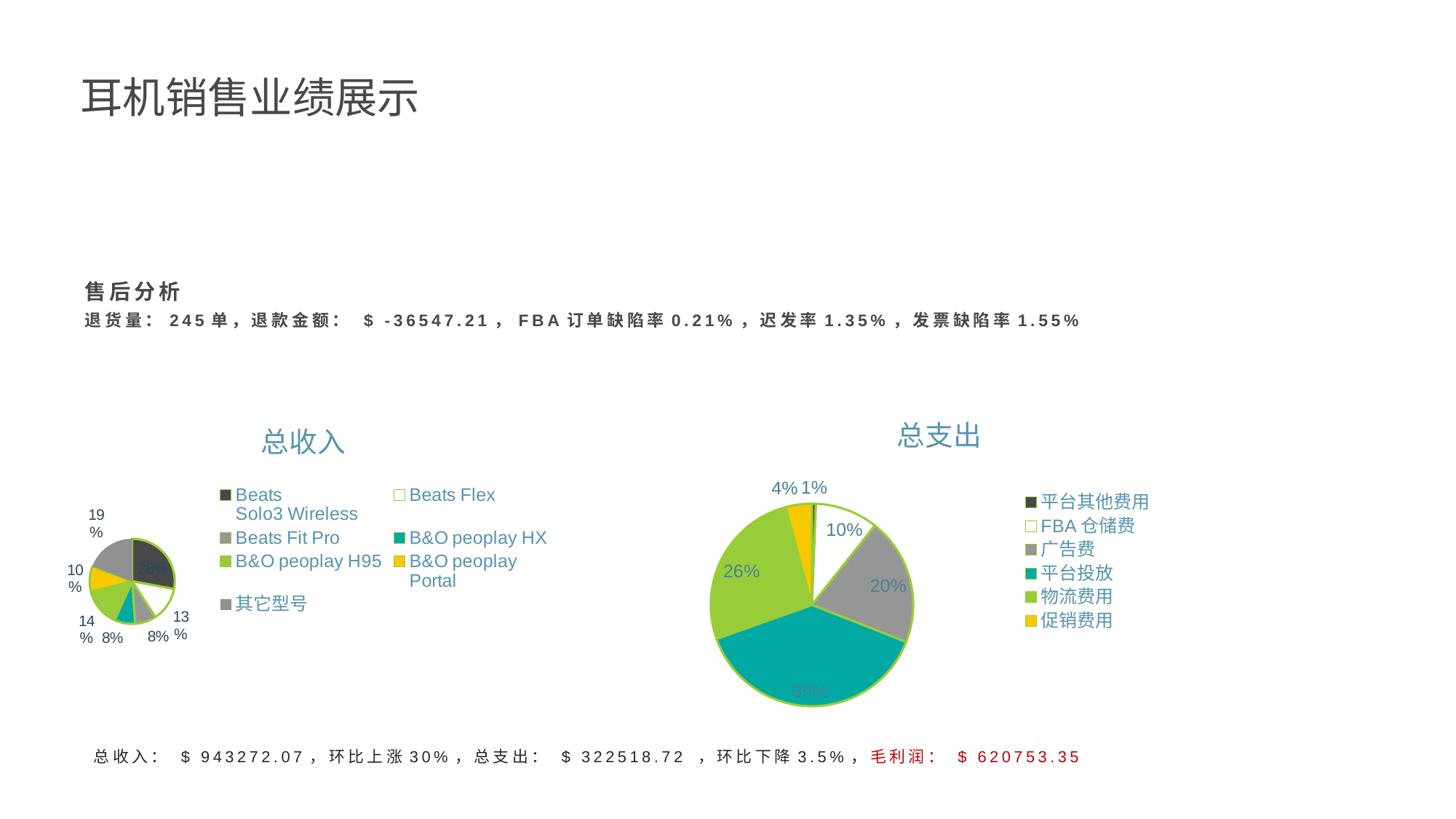

耳机销售业绩展示
售后分析
退货量：245单，退款金额： $ -36547.21，FBA订单缺陷率0.21%，迟发率1.35%，发票缺陷率1.55%

### Chart: 总收入

| Category | 总支出 |
|---|---|
| Beats Solo3 Wireless | 263263.2 |
| Beats Flex | 122415.5 |
| Beats Fit Pro | 75412.21 |
| B&O peoplay HX | 74511.22 |
| B&O peoplay H95 | 134641.52 |
| B&O peoplay Portal | 91514.21 |
| 其它型号 | 181514.21 |

### Chart:

| Category | 总支出 |
|---|---|
| 平台其他费用 | 2024.21 |
| FBA仓储费 | 32415.35 |
| 广告费 | 65412.21 |
| 平台投放 | 124511.22 |
| 物流费用 | 84641.52 |
| 促销费用 | 13514.21 |
总收入： $ 943272.07，环比上涨30%，总支出： $ 322518.72 ，环比下降3.5%，毛利润： $ 620753.35